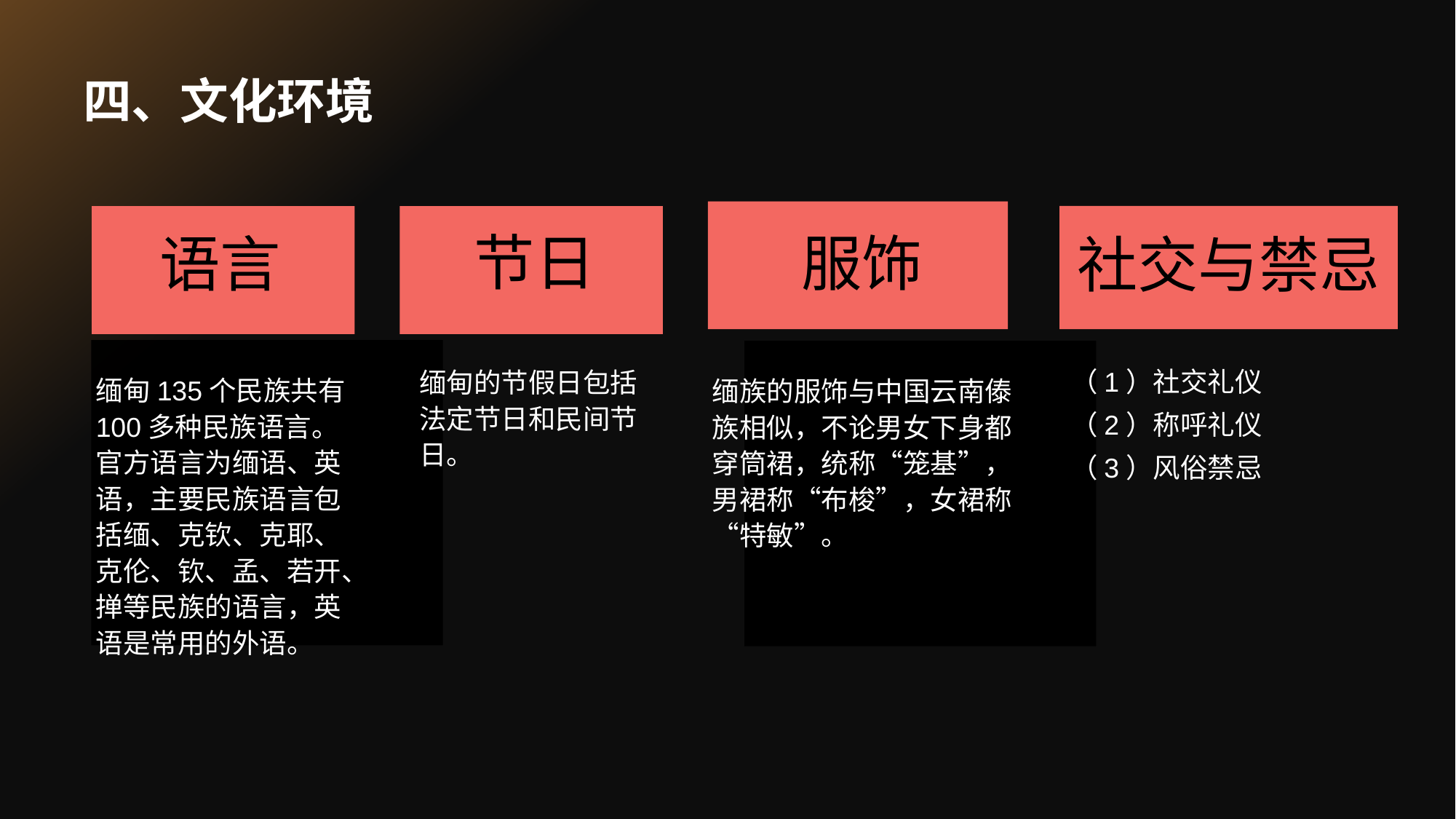

# 四、文化环境

节日
服饰
语言

社交与禁忌

（1）社交礼仪
（2）称呼礼仪
（3）风俗禁忌
缅甸的节假日包括法定节日和民间节日。
缅甸135个民族共有100多种民族语言。官方语言为缅语、英语，主要民族语言包括缅、克钦、克耶、克伦、钦、孟、若开、掸等民族的语言，英语是常用的外语。
缅族的服饰与中国云南傣族相似，不论男女下身都穿筒裙，统称“笼基”，男裙称“布梭”，女裙称“特敏”。